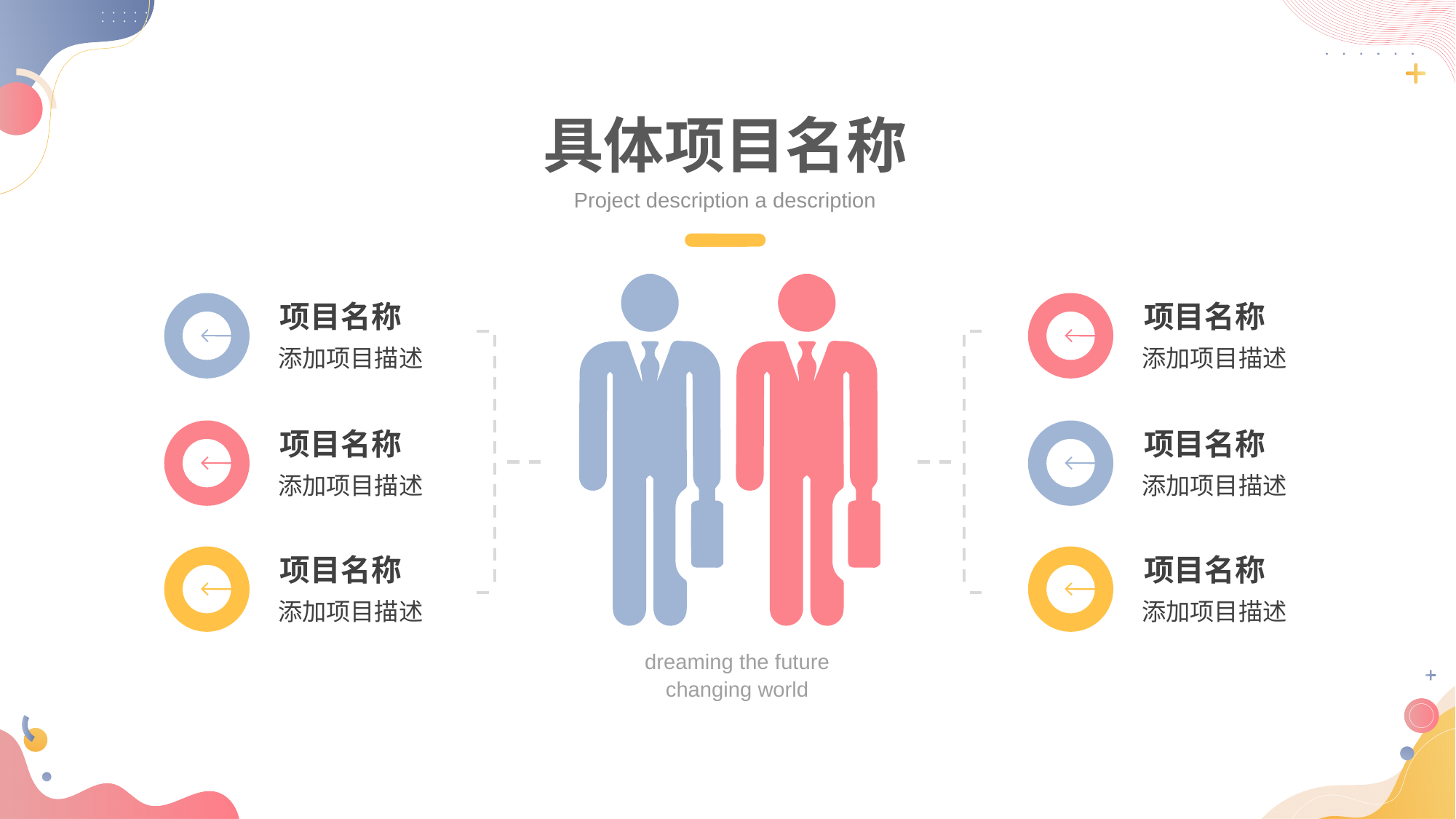

具体项目名称
Project description a description

dreaming the future
changing world
项目名称

添加项目描述
项目名称

添加项目描述
项目名称

添加项目描述
项目名称

添加项目描述
项目名称

添加项目描述
项目名称

添加项目描述